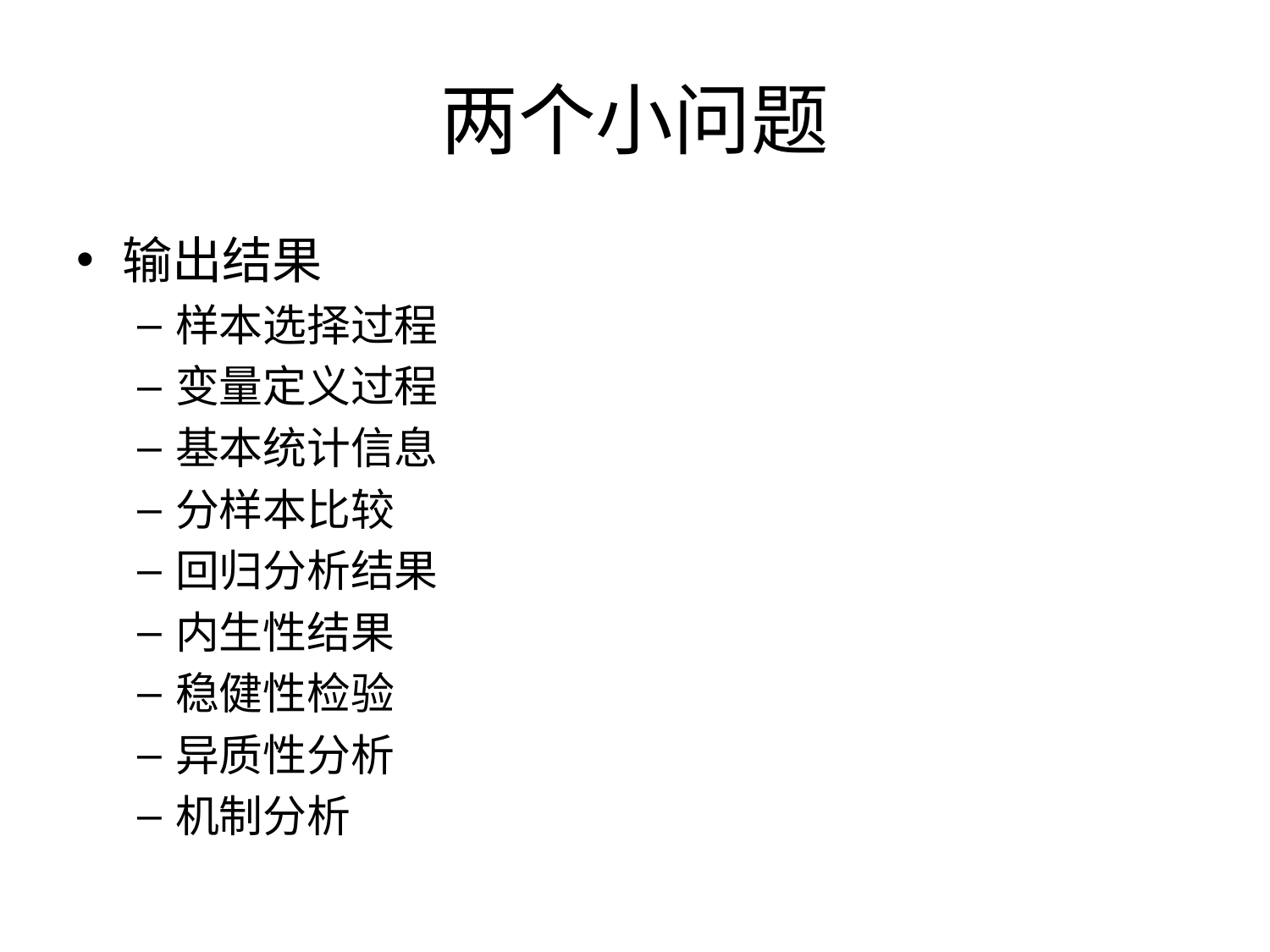

# 两个小问题
输出结果
样本选择过程
变量定义过程
基本统计信息
分样本比较
回归分析结果
内生性结果
稳健性检验
异质性分析
机制分析